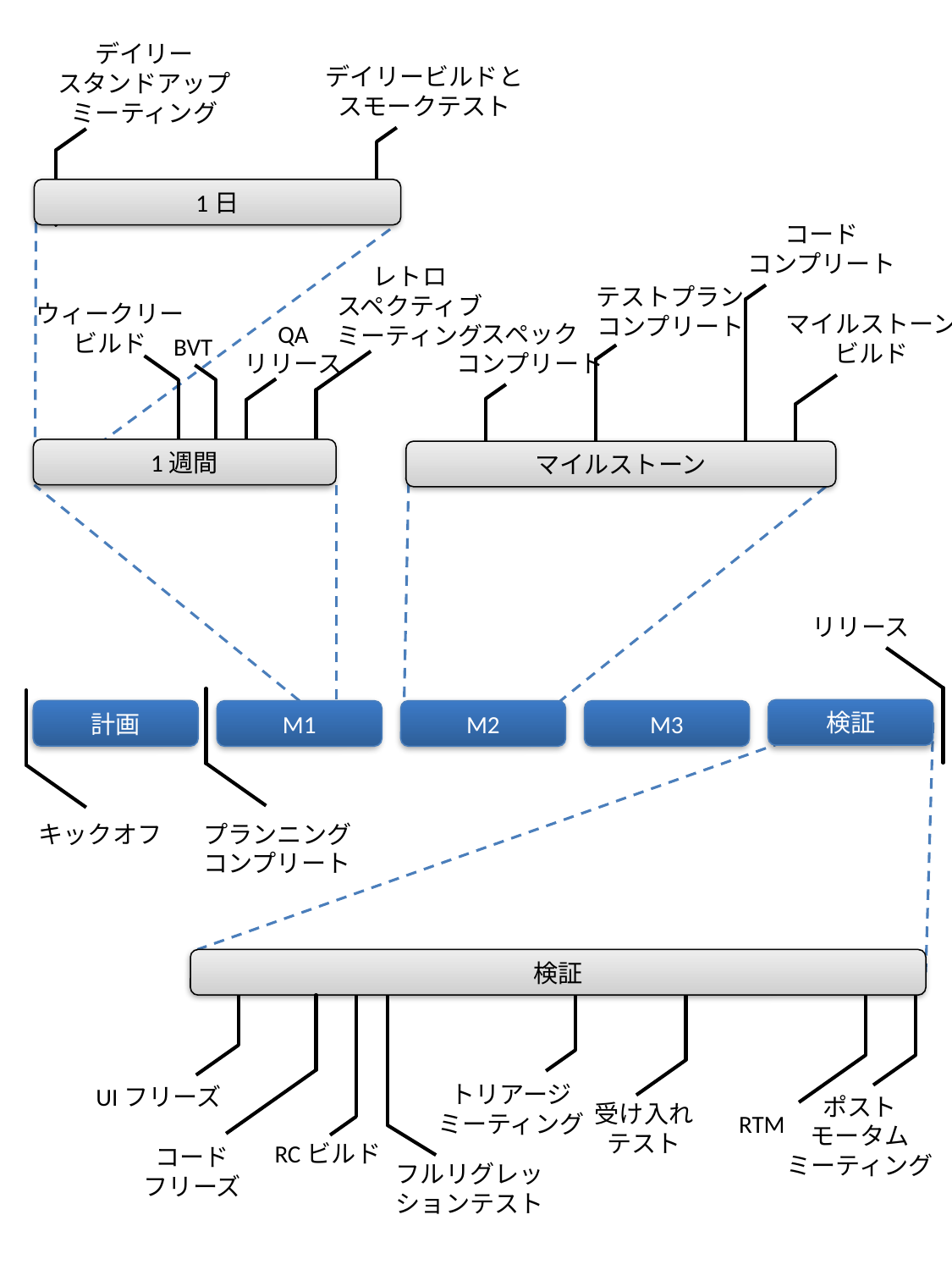

デイリー
スタンドアップ
ミーティング
デイリービルドと
スモークテスト

1日
コード
コンプリート
レトロ
スペクティブ
ミーティング
テストプラン
コンプリート

ウィークリー
ビルド
マイルストーン
ビルド
QA
リリース
スペック
コンプリート
BVT

1週間
マイルストーン
リリース

検証
計画
M1
M2
M3
キックオフ
プランニング
コンプリート
検証

トリアージ
ミーティング
UIフリーズ
ポスト
モータム
ミーティング
受け入れ
テスト
RTM
RCビルド
コード
フリーズ
フルリグレッ
ションテスト